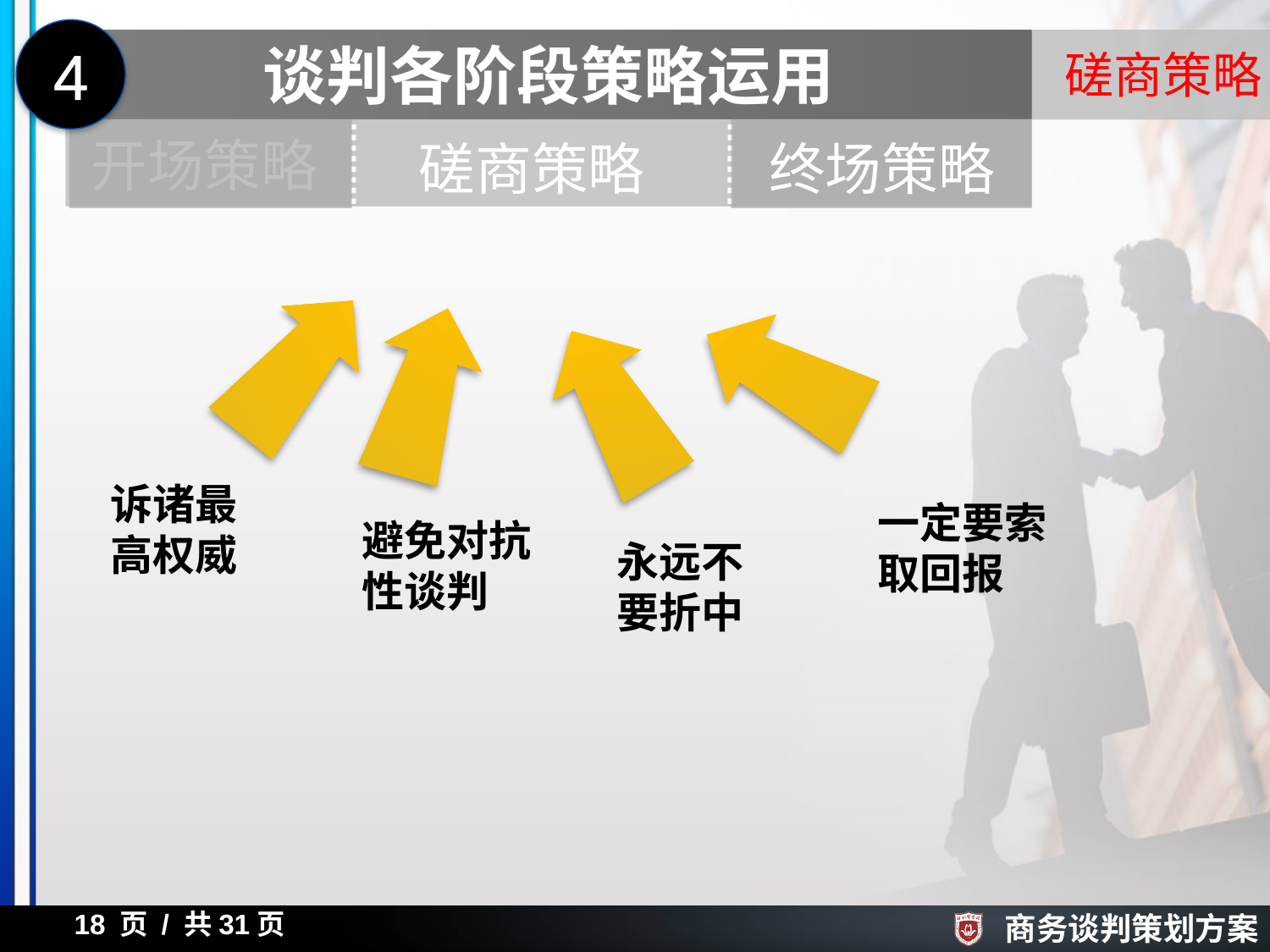

4
谈判各阶段策略运用

磋商策略

开场策略

磋商策略

终场策略

诉诸最高权威
一定要索取回报
避免对抗性谈判
永远不要折中
18 页 / 共31页